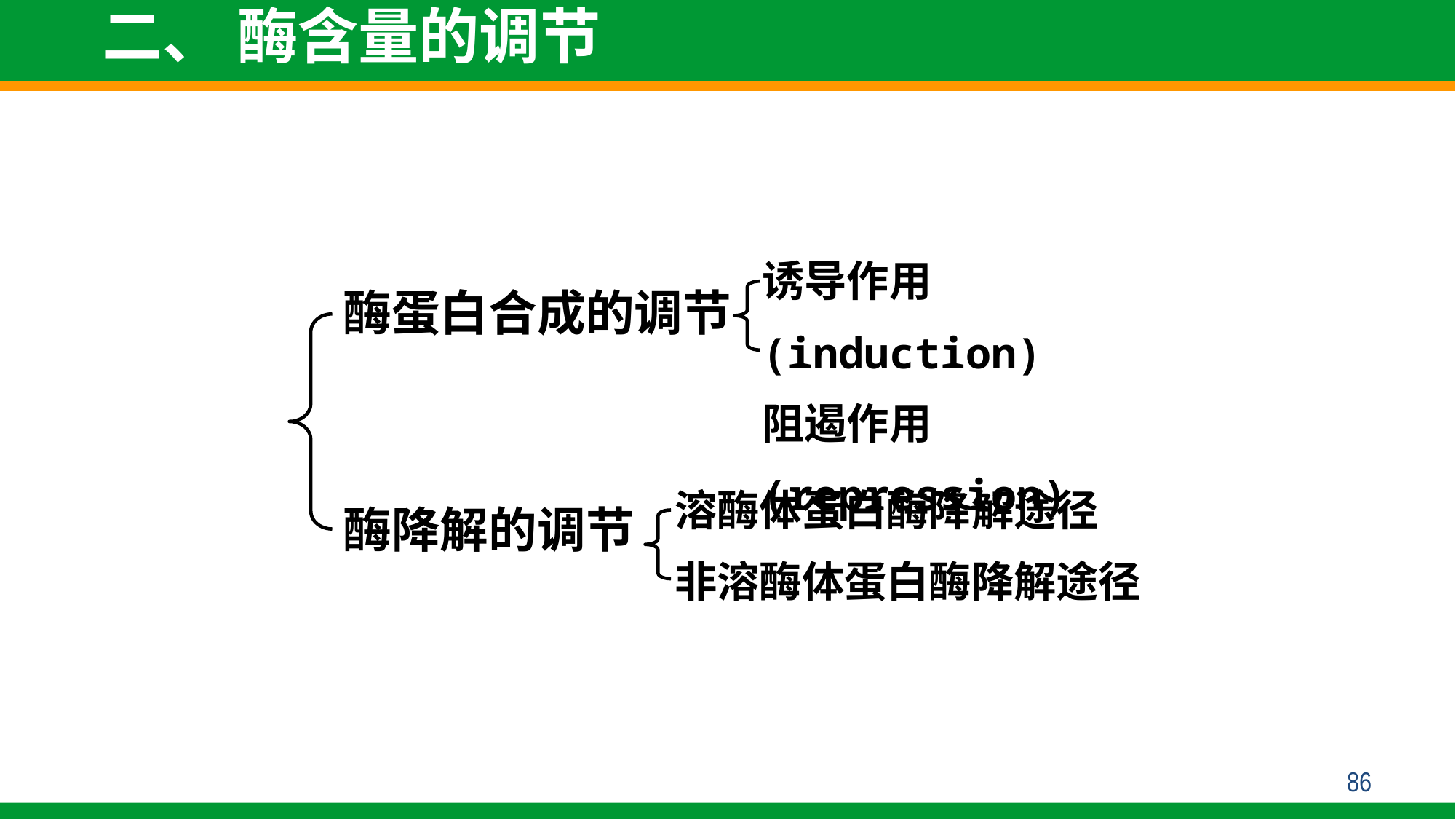

# 二、 酶含量的调节
诱导作用(induction)
阻遏作用(repression)
酶蛋白合成的调节

酶降解的调节

溶酶体蛋白酶降解途径
非溶酶体蛋白酶降解途径

86